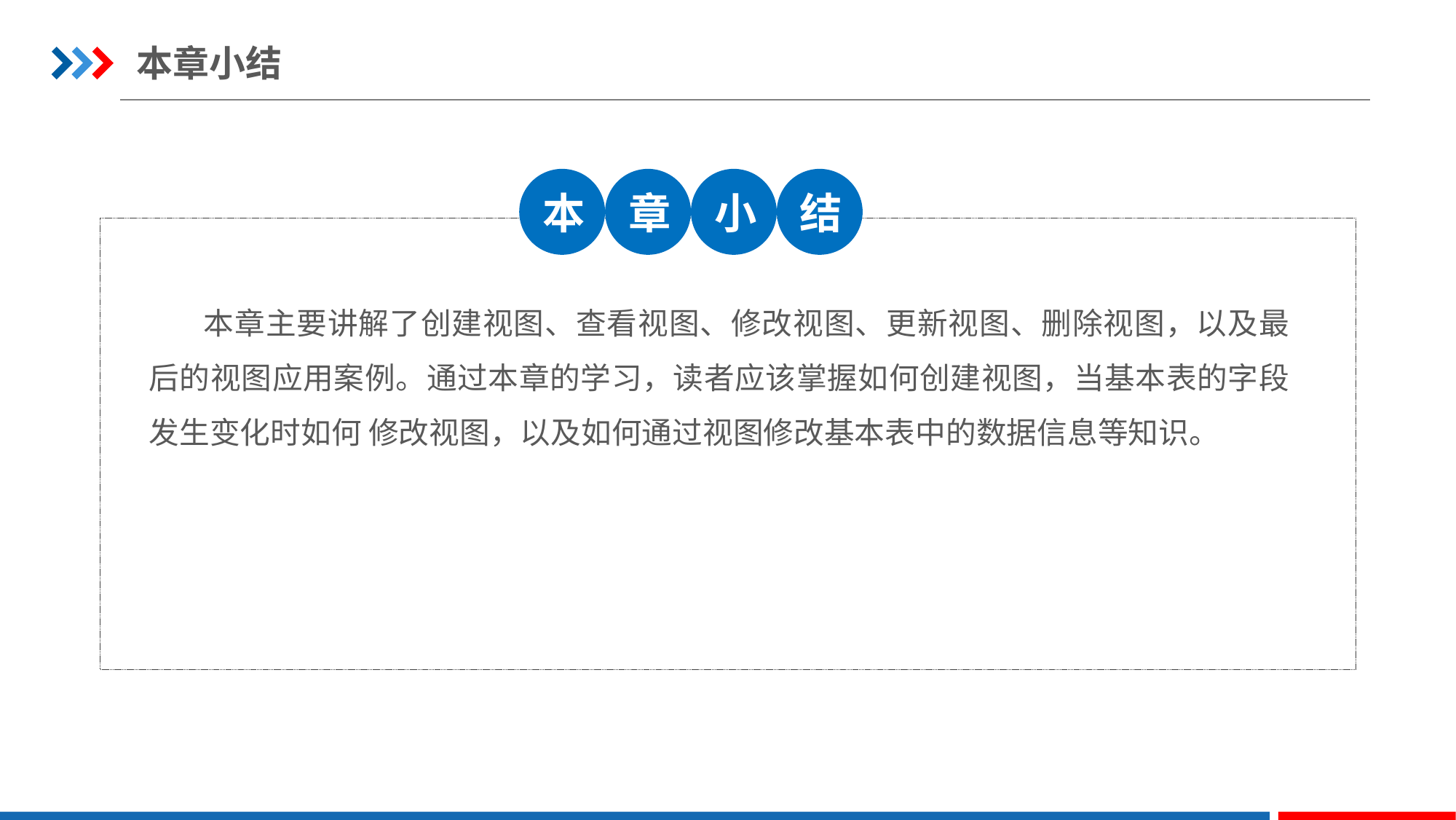

本章小结
本
章
小
结

本章主要讲解了创建视图、查看视图、修改视图、更新视图、删除视图，以及最后的视图应用案例。通过本章的学习，读者应该掌握如何创建视图，当基本表的字段发生变化时如何 修改视图，以及如何通过视图修改基本表中的数据信息等知识。